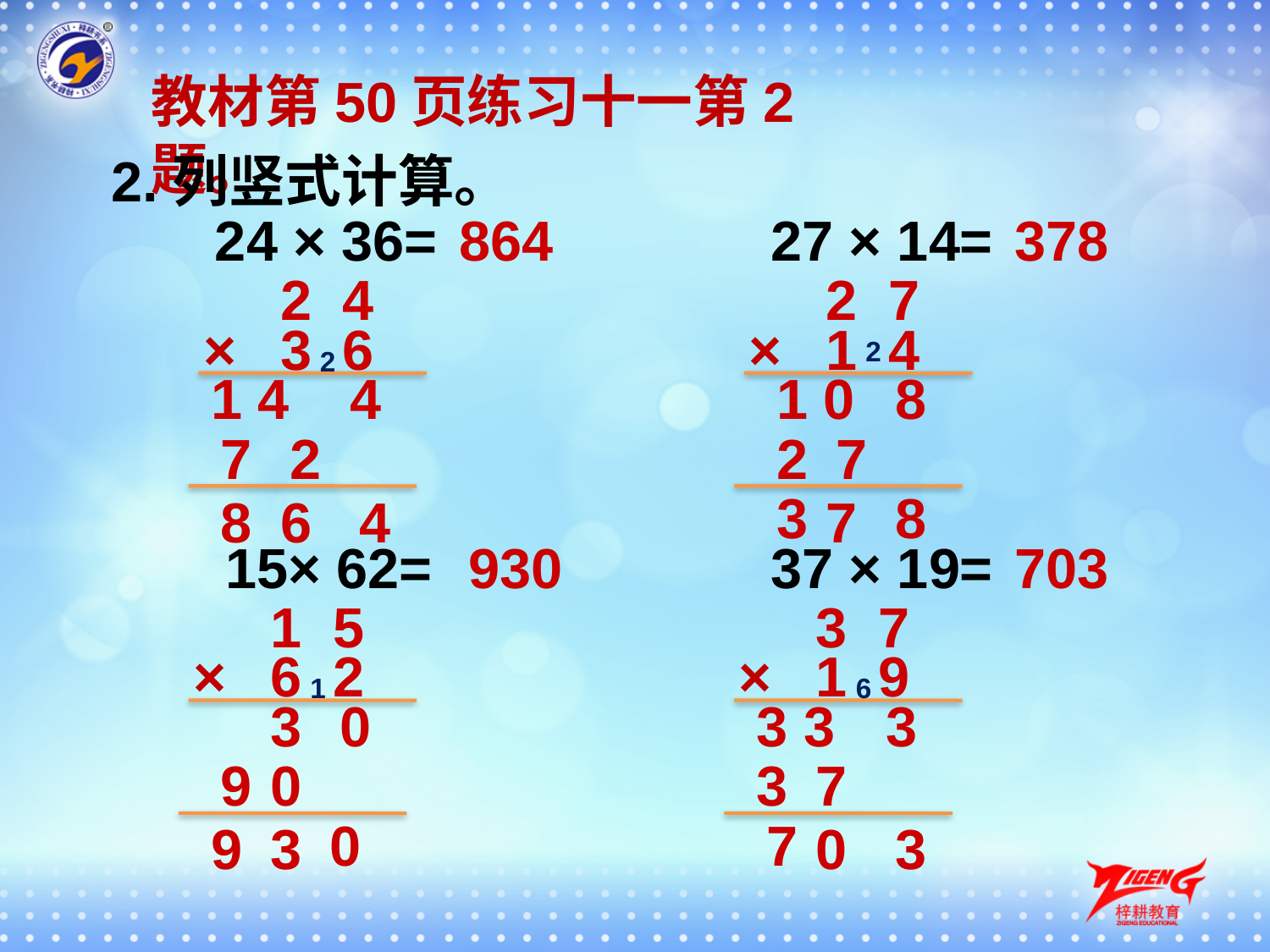

教材第50页练习十一第2题。
2.列竖式计算。
24 × 36=
864
27 × 14=
378
2  4
×
3  6
2  7
×
1  4
2
2
4
1 0
8
1 4
7
2
2
7
3
8
8
6
4
7
15× 62=
930
37 × 19=
703
1  5
×
6  2
3  7
×
1  9
1
6
3
0
3
3 3
9
0
3
7
0
7
9
3
0
3